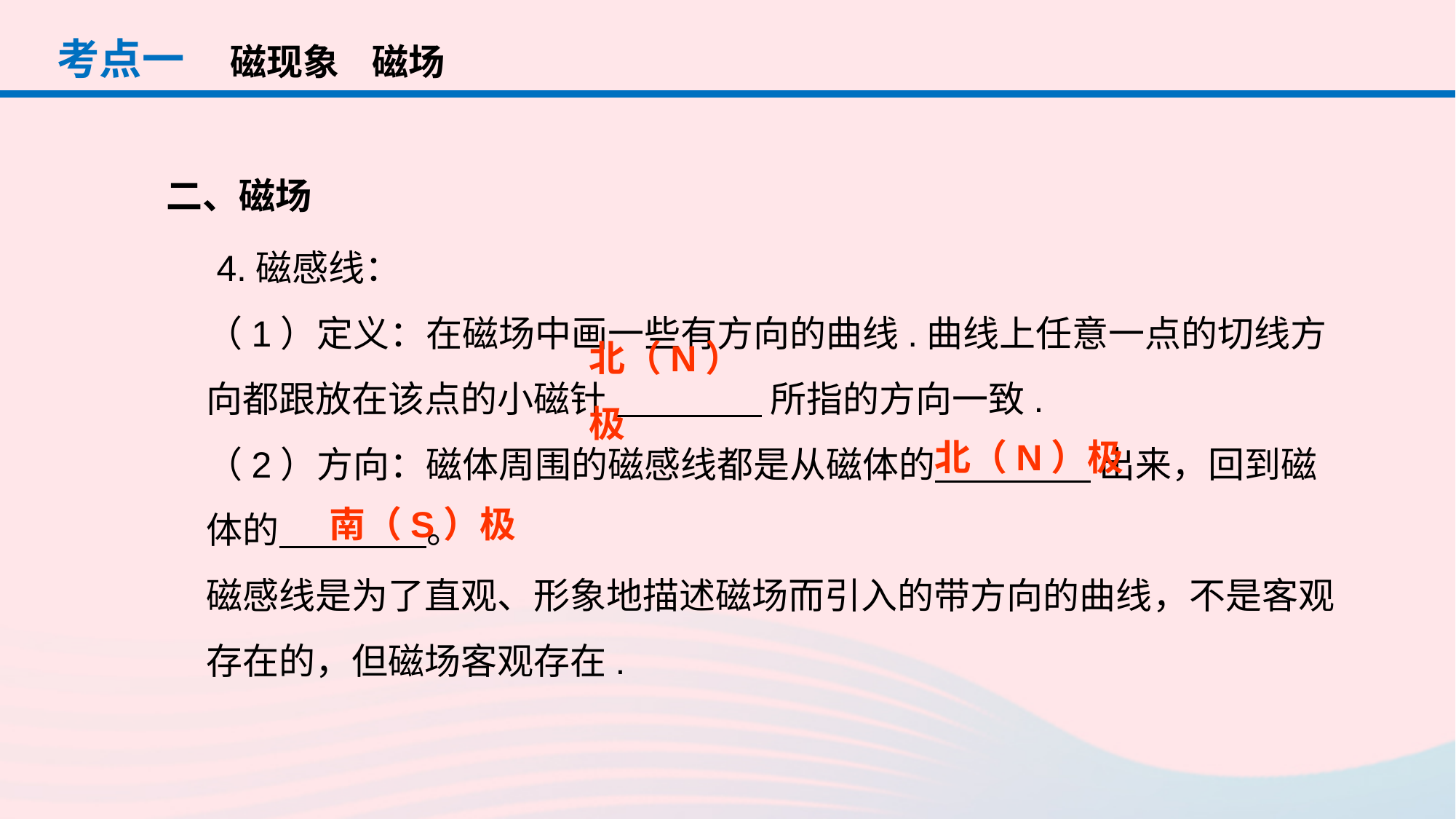

考点一
磁现象    磁场
二、磁场
 4.磁感线：
（1）定义：在磁场中画一些有方向的曲线.曲线上任意一点的切线方向都跟放在该点的小磁针                    所指的方向一致.
（2）方向：磁体周围的磁感线都是从磁体的                    出来，回到磁体的                  。
磁感线是为了直观、形象地描述磁场而引入的带方向的曲线，不是客观存在的，但磁场客观存在.

北（N）极
北（N）极
南（S）极